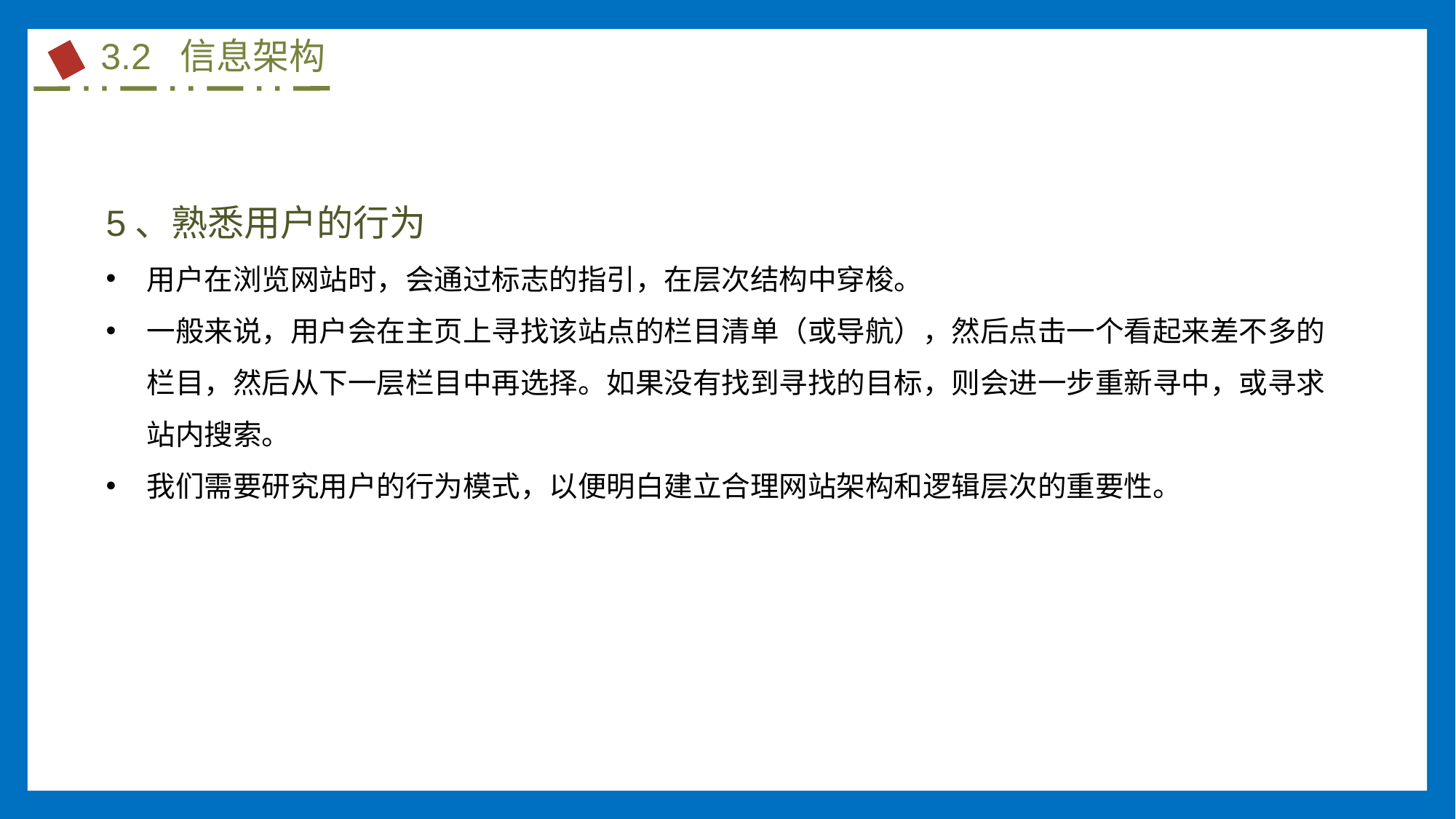

3.2  信息架构

5、熟悉用户的行为
用户在浏览网站时，会通过标志的指引，在层次结构中穿梭。
一般来说，用户会在主页上寻找该站点的栏目清单（或导航），然后点击一个看起来差不多的栏目，然后从下一层栏目中再选择。如果没有找到寻找的目标，则会进一步重新寻中，或寻求站内搜索。
我们需要研究用户的行为模式，以便明白建立合理网站架构和逻辑层次的重要性。